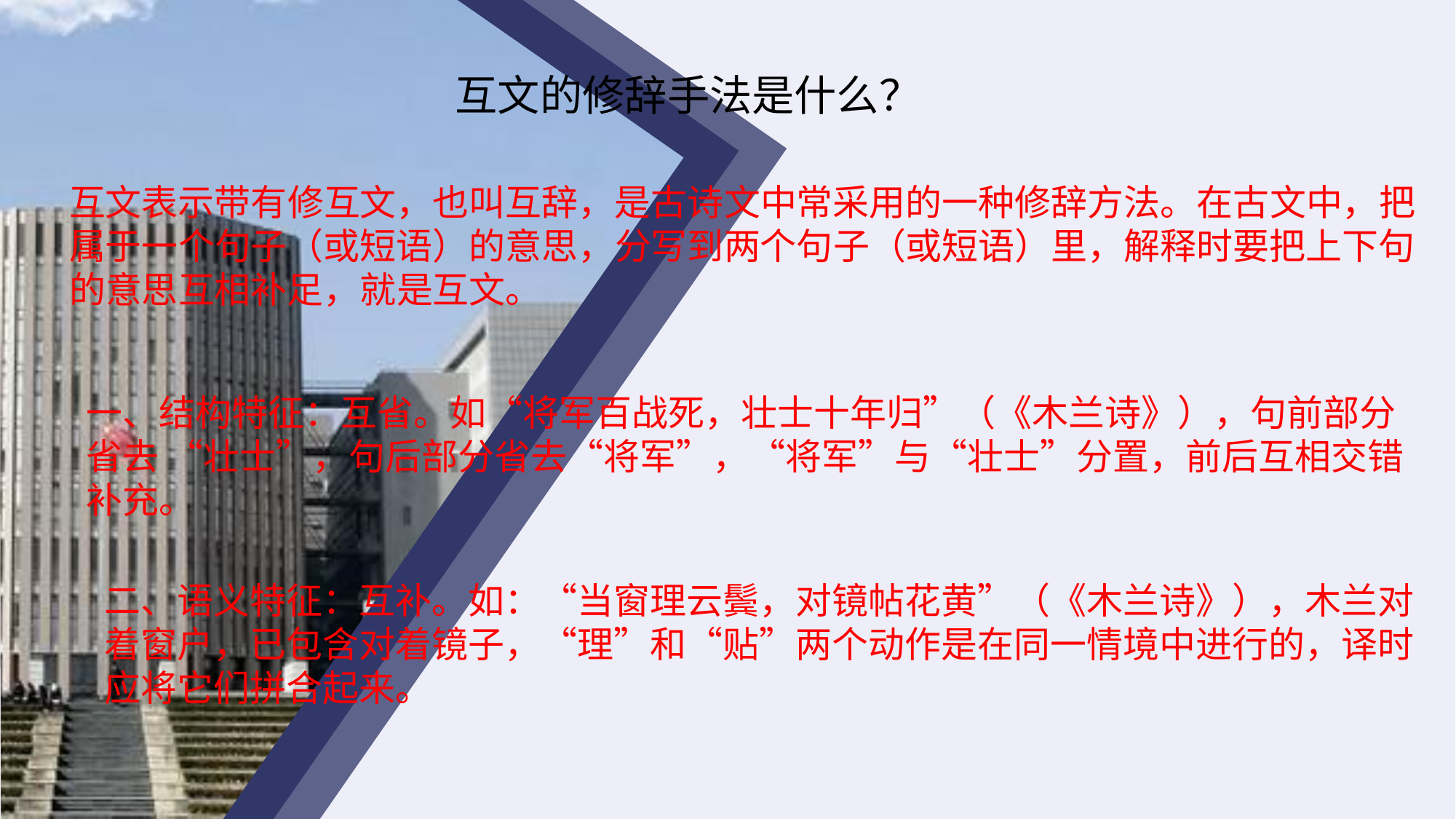

互文的修辞手法是什么？
互文表示带有修互文，也叫互辞，是古诗文中常采用的一种修辞方法。在古文中，把属于一个句子（或短语）的意思，分写到两个句子（或短语）里，解释时要把上下句的意思互相补足，就是互文。
一、结构特征：互省。如“将军百战死，壮士十年归”（《木兰诗》），句前部分省去 “壮士”，句后部分省去“将军”，“将军”与“壮士”分置，前后互相交错补充。
二、语义特征：互补。如：“当窗理云鬓，对镜帖花黄”（《木兰诗》），木兰对着窗户，已包含对着镜子，“理”和“贴”两个动作是在同一情境中进行的，译时应将它们拼合起来。